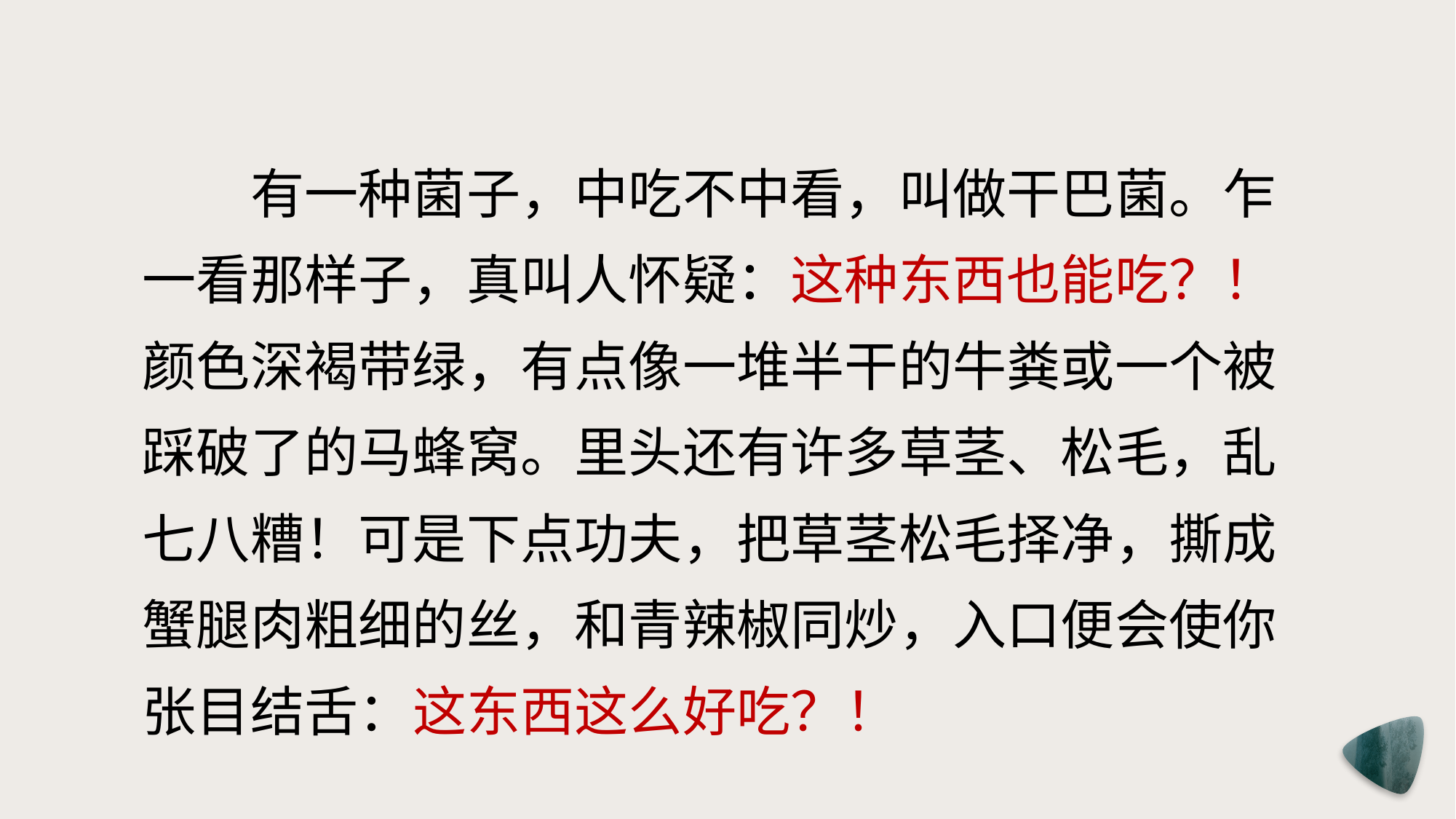

有一种菌子，中吃不中看，叫做干巴菌。乍一看那样子，真叫人怀疑：这种东西也能吃？！颜色深褐带绿，有点像一堆半干的牛粪或一个被踩破了的马蜂窝。里头还有许多草茎、松毛，乱七八糟！可是下点功夫，把草茎松毛择净，撕成蟹腿肉粗细的丝，和青辣椒同炒，入口便会使你张目结舌：这东西这么好吃？！